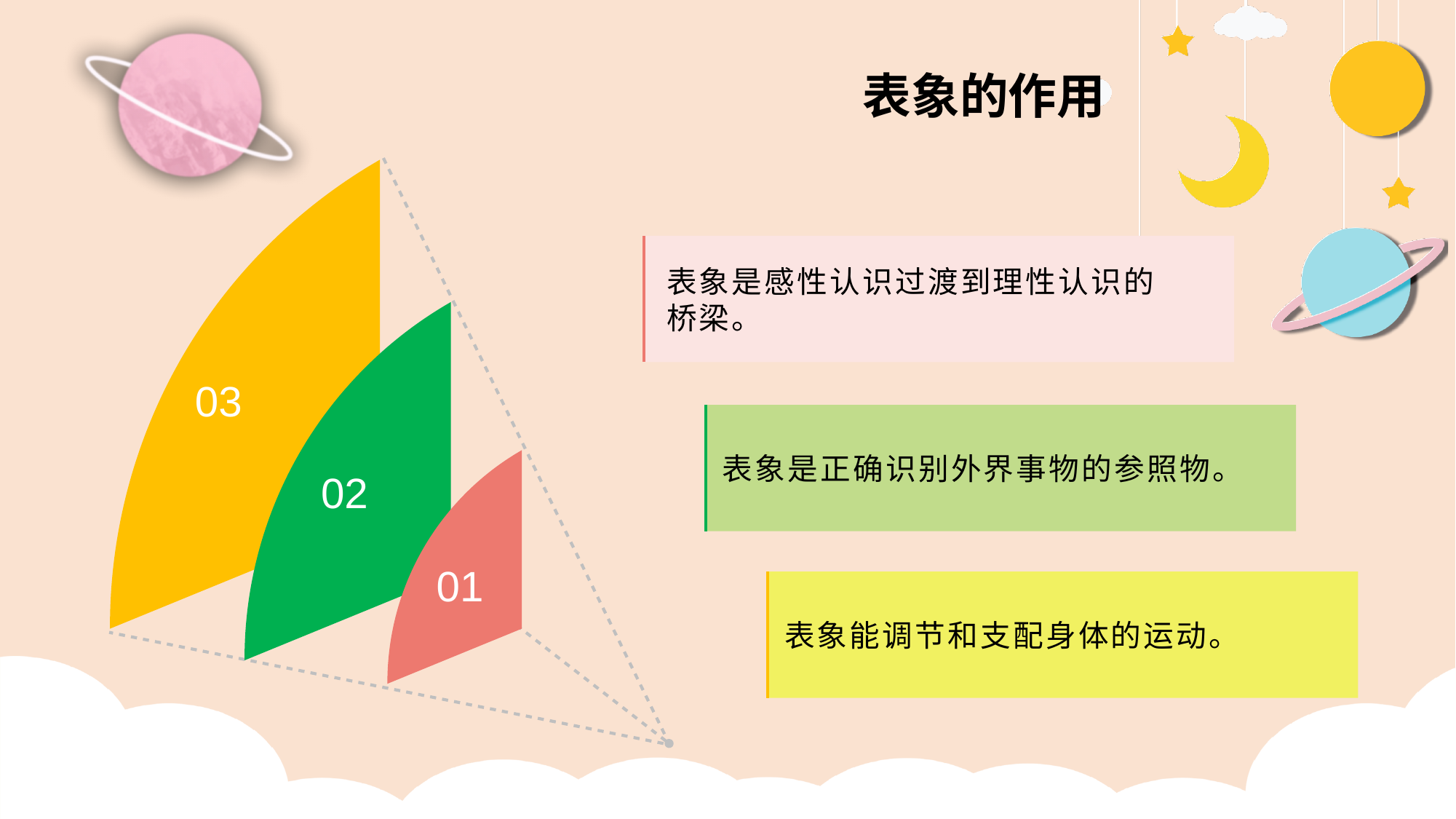

表象的作用

表象是感性认识过渡到理性认识的桥梁。

03

表象是正确识别外界事物的参照物。

02
01

表象能调节和支配身体的运动。